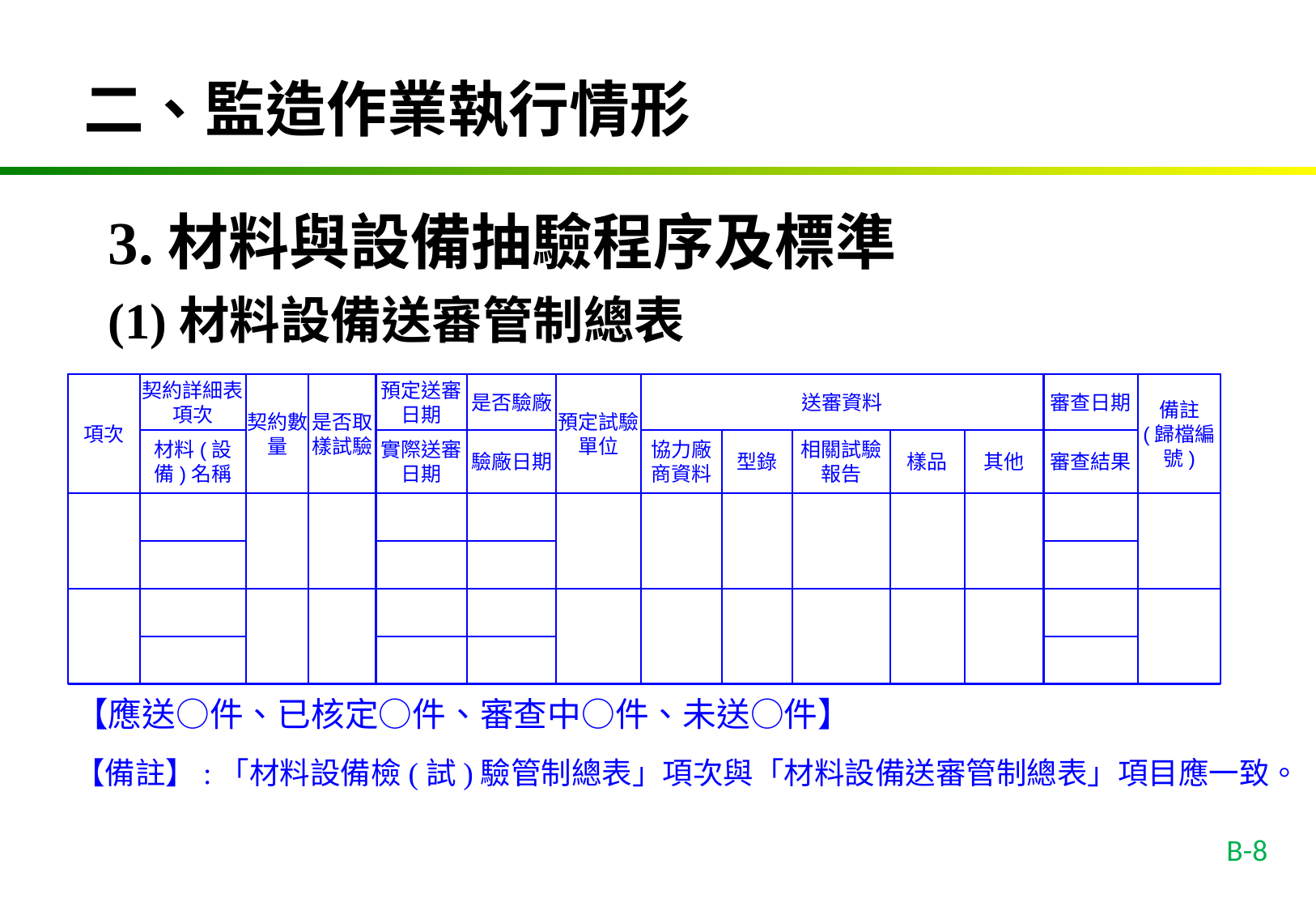

二、監造作業執行情形

3.材料與設備抽驗程序及標準
(1)材料設備送審管制總表

項次

契約詳細表項次

契約數量

是否取樣試驗

預定送審日期

是否驗廠

預定試驗單位

送審資料

審查日期

備註
(歸檔編號)

材料(設備)名稱

實際送審日期

驗廠日期
協力廠商資料

型錄

相關試驗報告

樣品

其他

審查結果

【應送○件、已核定○件、審查中○件、未送○件】
【備註】:「材料設備檢(試)驗管制總表」項次與「材料設備送審管制總表」項目應一致。
B-8